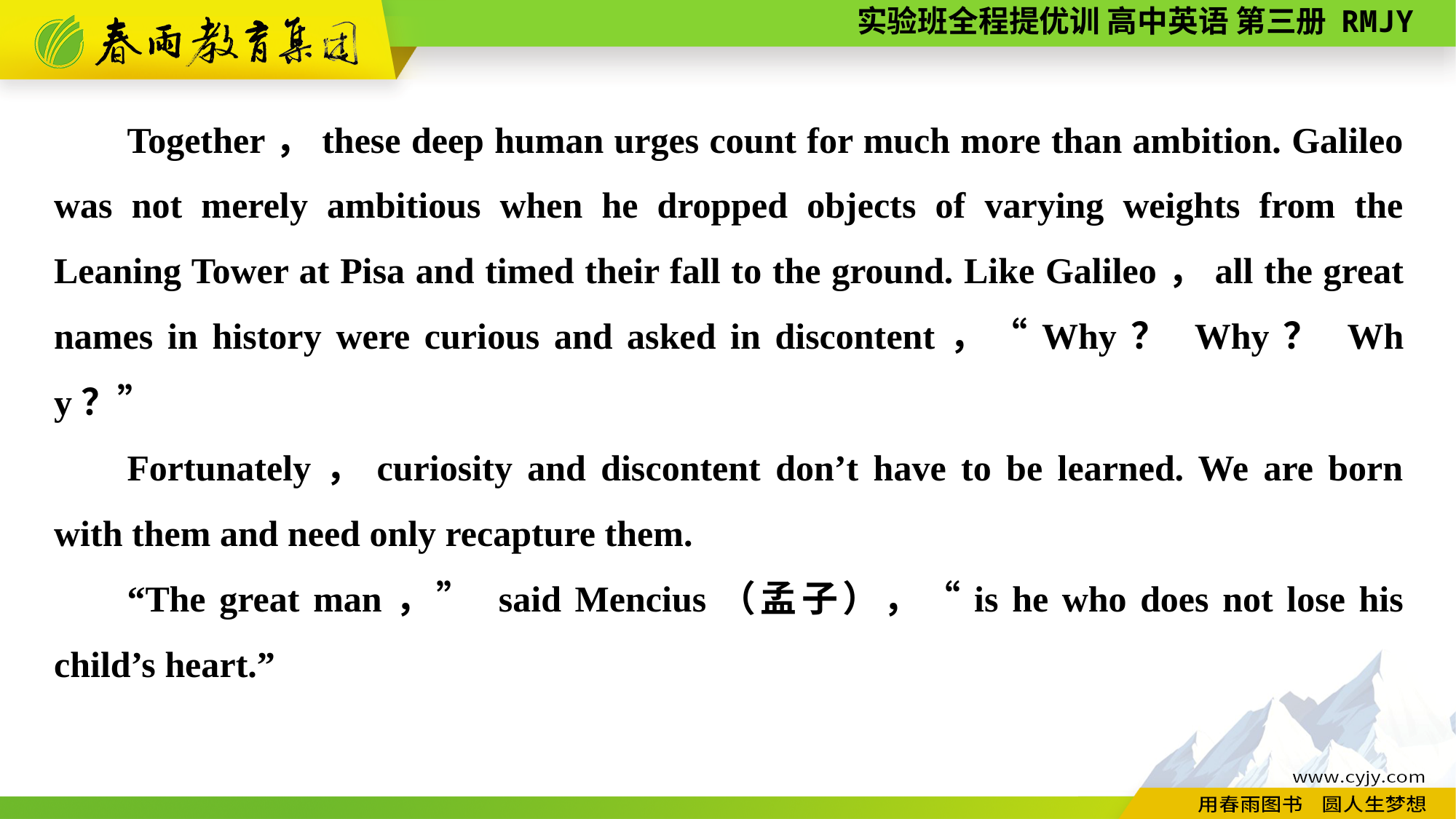

Together，these deep human urges count for much more than ambition. Galileo was not merely ambitious when he dropped objects of varying weights from the Leaning Tower at Pisa and timed their fall to the ground. Like Galileo，all the great names in history were curious and asked in discontent，“Why？ Why？ Why？”
Fortunately，curiosity and discontent don’t have to be learned. We are born with them and need only recapture them.
“The great man，” said Mencius（孟子），“is he who does not lose his child’s heart.”